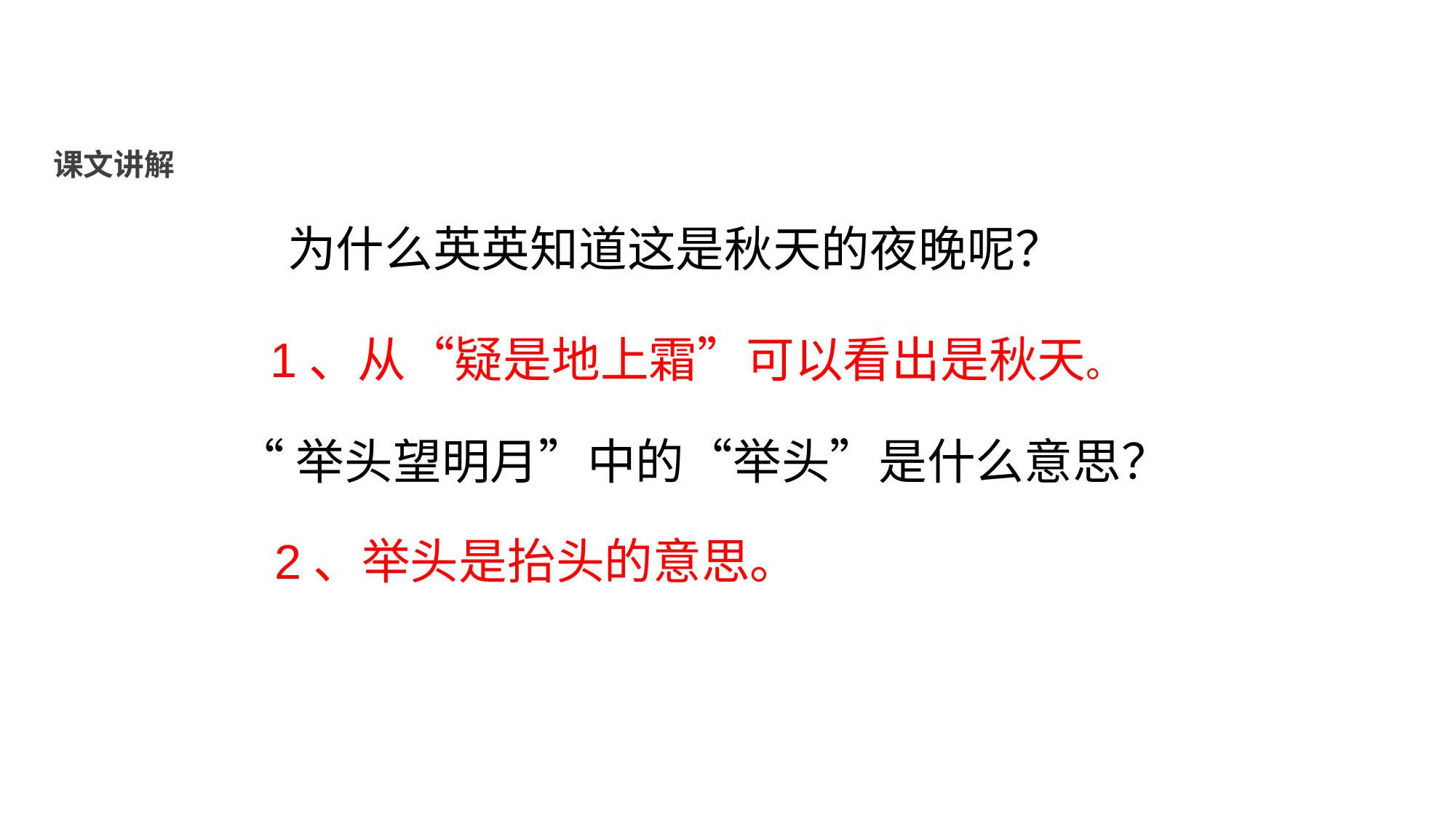

课文讲解
   为什么英英知道这是秋天的夜晚呢？
    1、从“疑是地上霜”可以看出是秋天。
“举头望明月”中的“举头”是什么意思？
2、举头是抬头的意思。